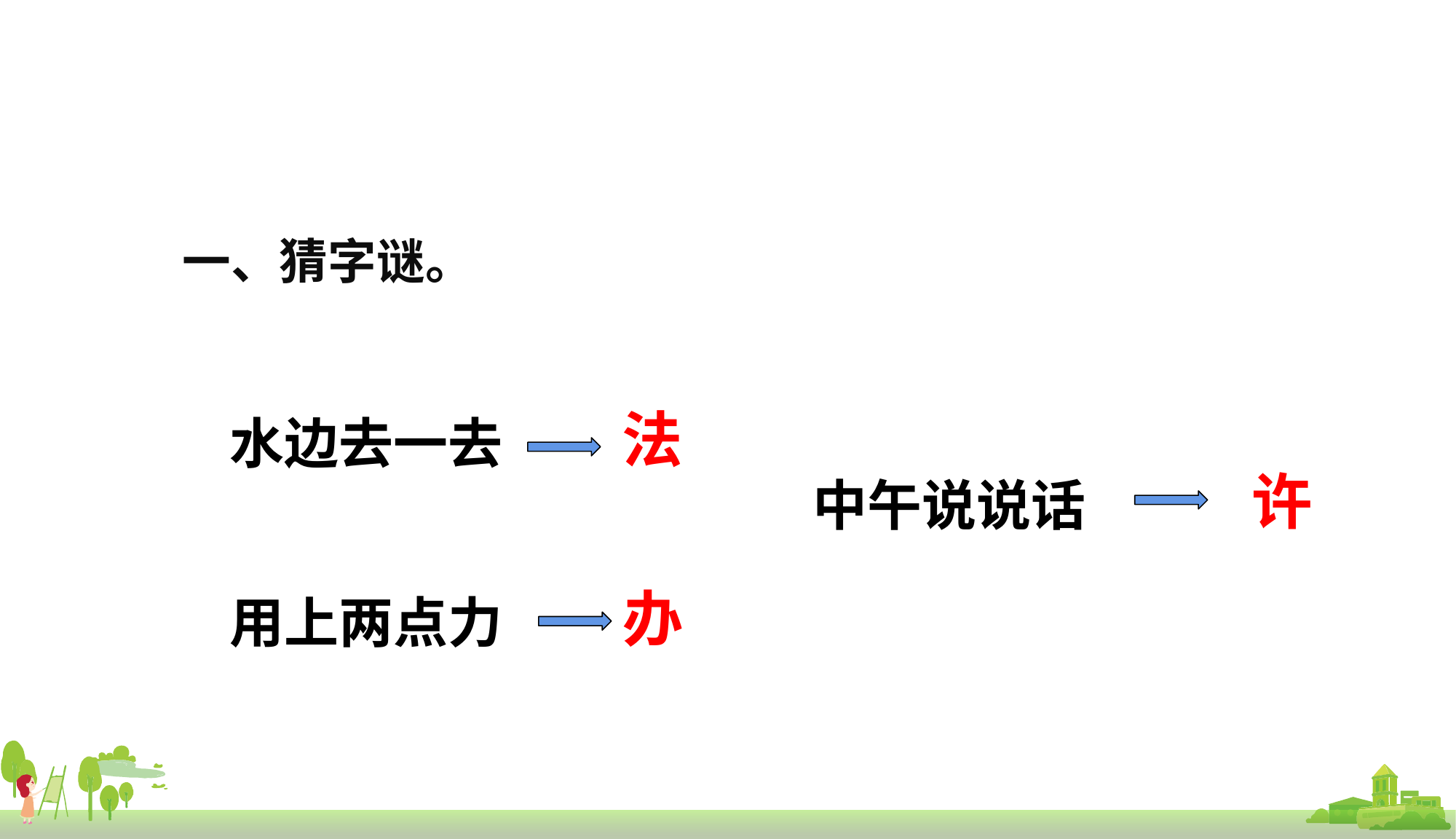

一、猜字谜。
法
水边去一去

许
中午说说话

办
用上两点力